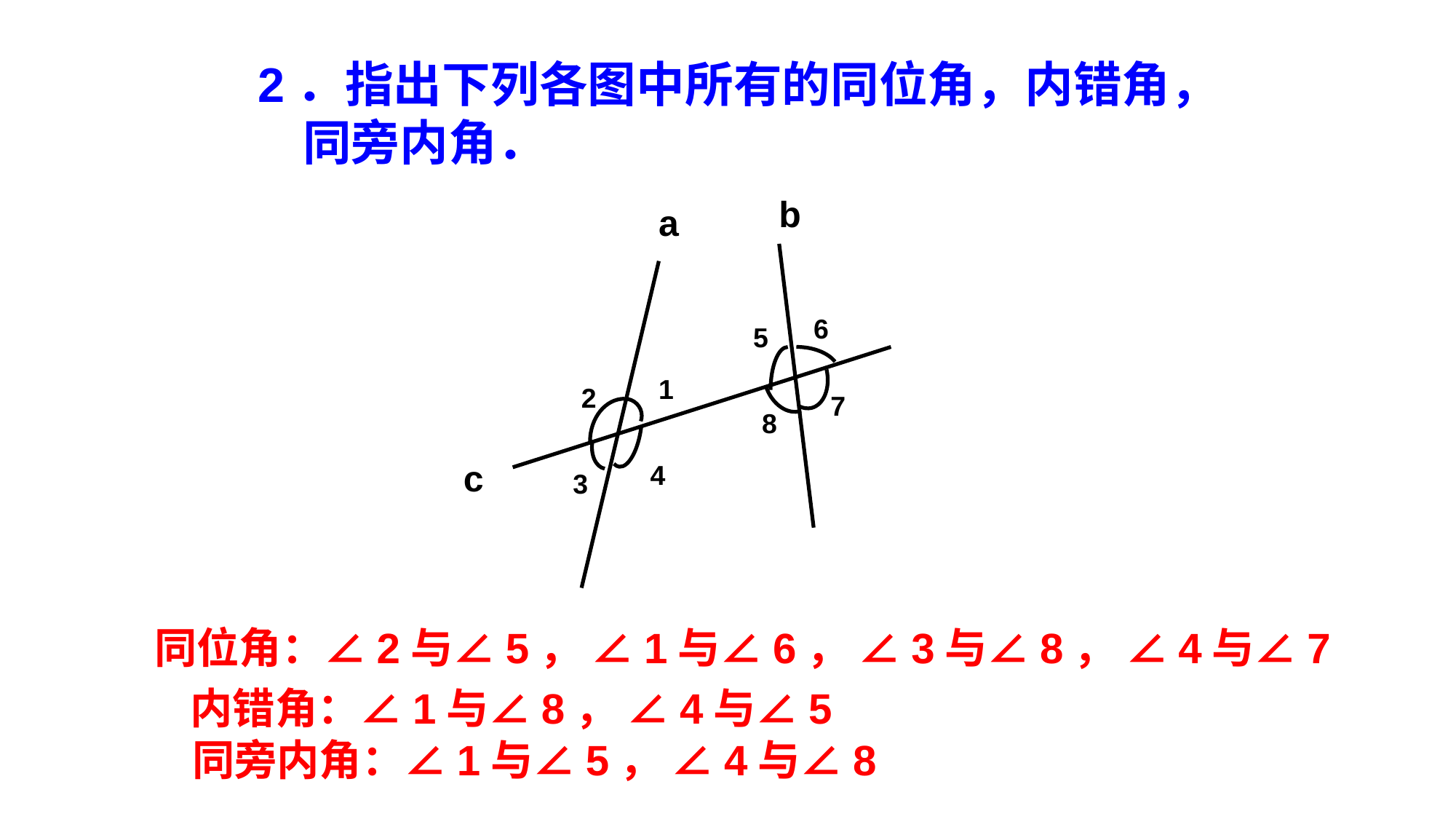

2．指出下列各图中所有的同位角，内错角，
   同旁内角．
b
a

6
5

1

2

7

8

c
4
3
同位角：∠2与∠5， ∠1与∠6， ∠3与∠8， ∠4与∠7
内错角：∠1与∠8， ∠4与∠5
同旁内角：∠1与∠5， ∠4与∠8